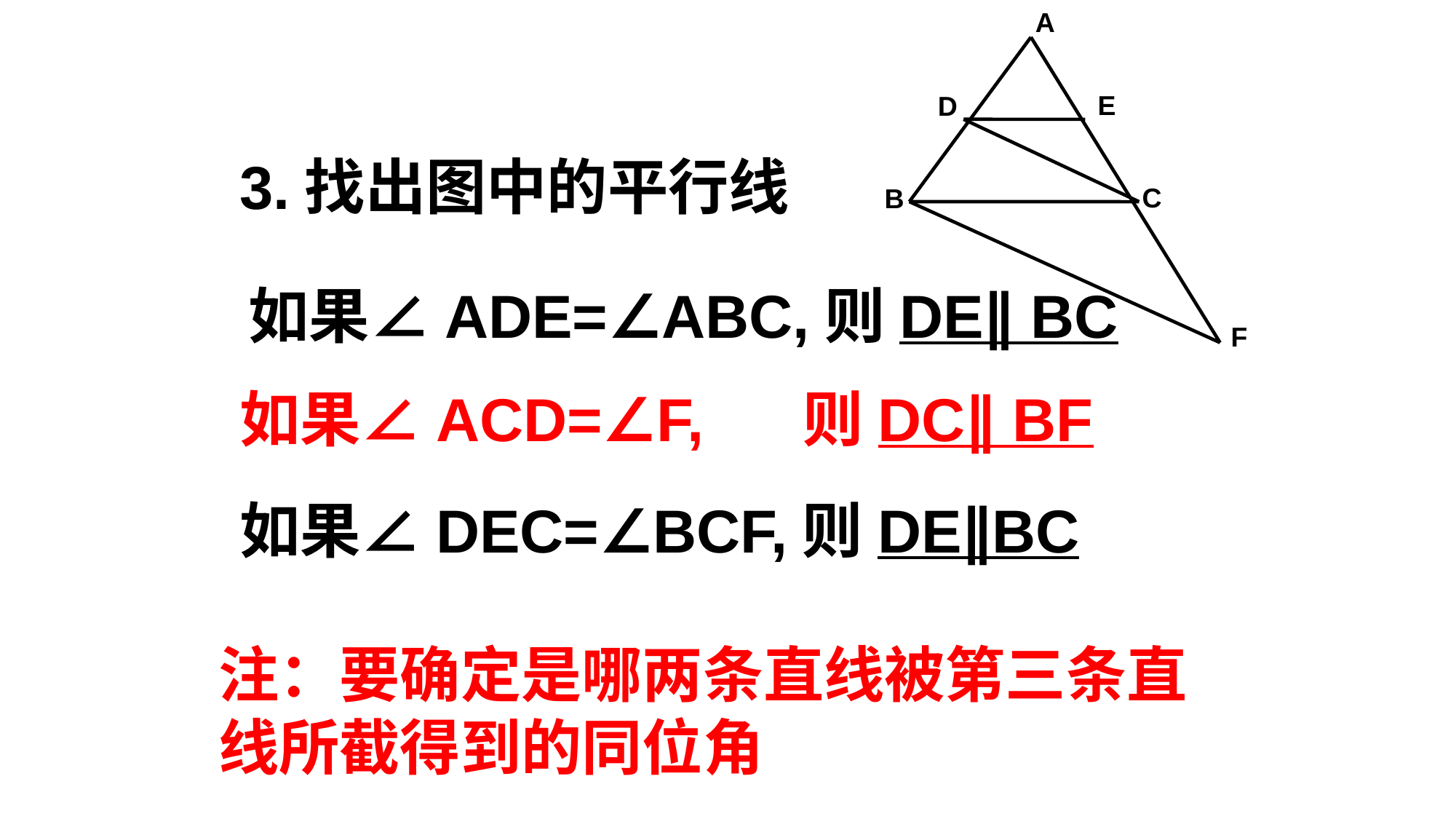

A

E
D
B
F
C
3.找出图中的平行线
如果∠ADE=∠ABC,则DE∥ BC
如果∠ACD=∠F,     则DC∥ BF
如果∠DEC=∠BCF,则DE∥BC
注：要确定是哪两条直线被第三条直线所截得到的同位角